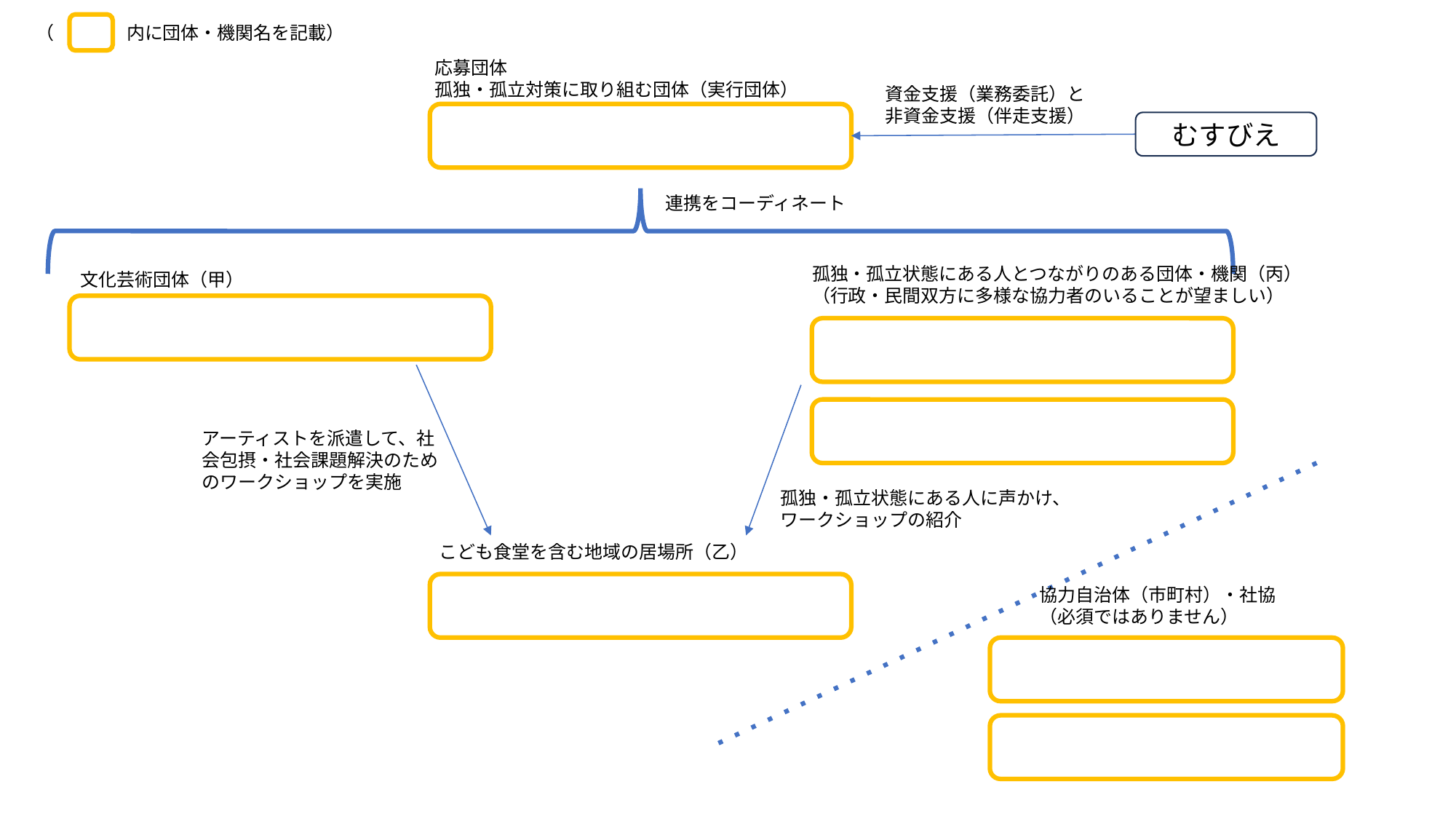

（　　　　内に団体・機関名を記載）
応募団体
孤独・孤立対策に取り組む団体（実行団体）
資金支援（業務委託）と非資金支援（伴走支援）

むすびえ
連携をコーディネート
孤独・孤立状態にある人とつながりのある団体・機関（丙）
（行政・民間双方に多様な協力者のいることが望ましい）
文化芸術団体（甲）

アーティストを派遣して、社会包摂・社会課題解決のためのワークショップを実施
孤独・孤立状態にある人に声かけ、ワークショップの紹介
こども食堂を含む地域の居場所（乙）

協力自治体（市町村）・社協
（必須ではありません）